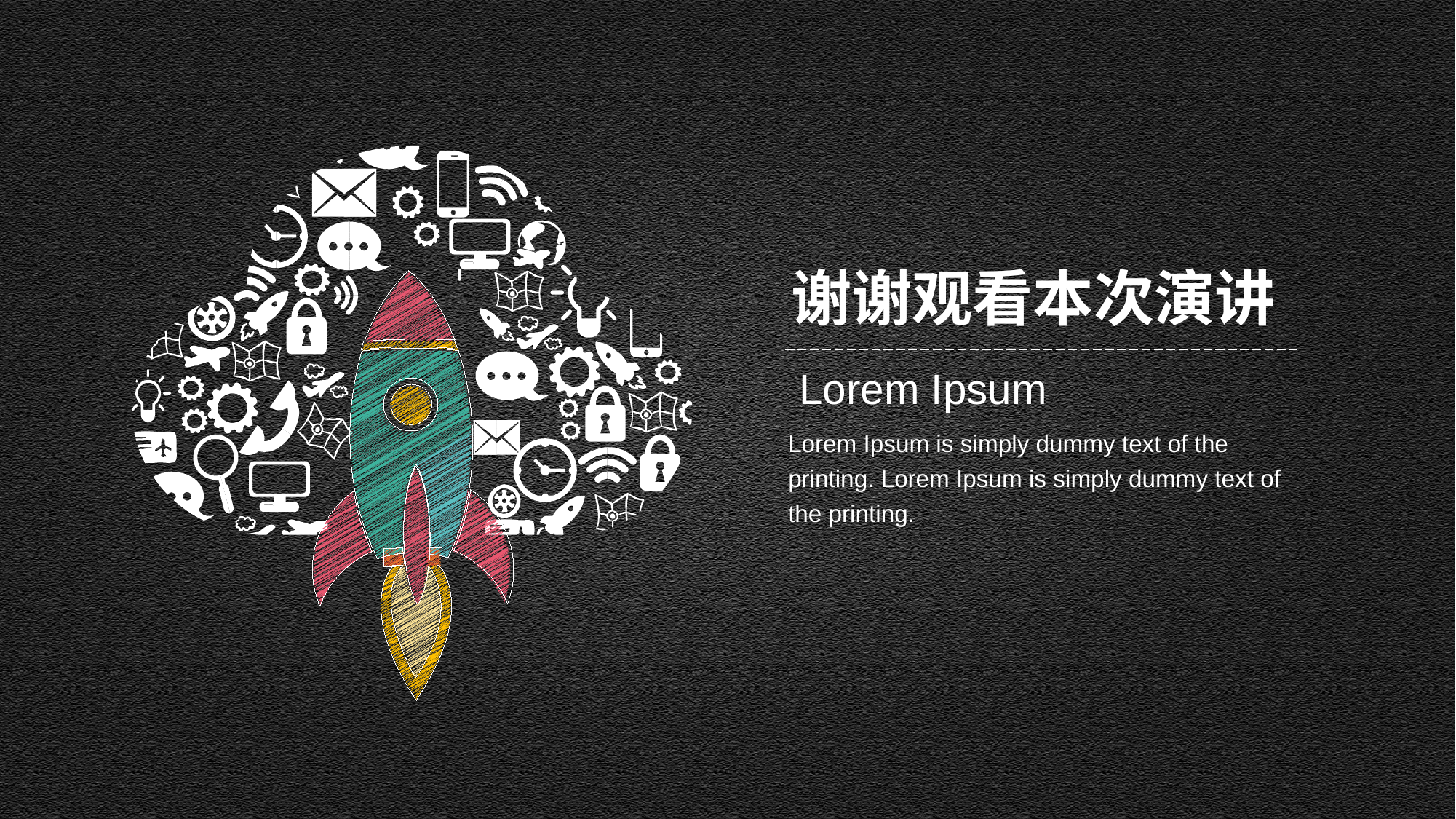

谢谢观看本次演讲

Lorem Ipsum
Lorem Ipsum is simply dummy text of the printing. Lorem Ipsum is simply dummy text of the printing.